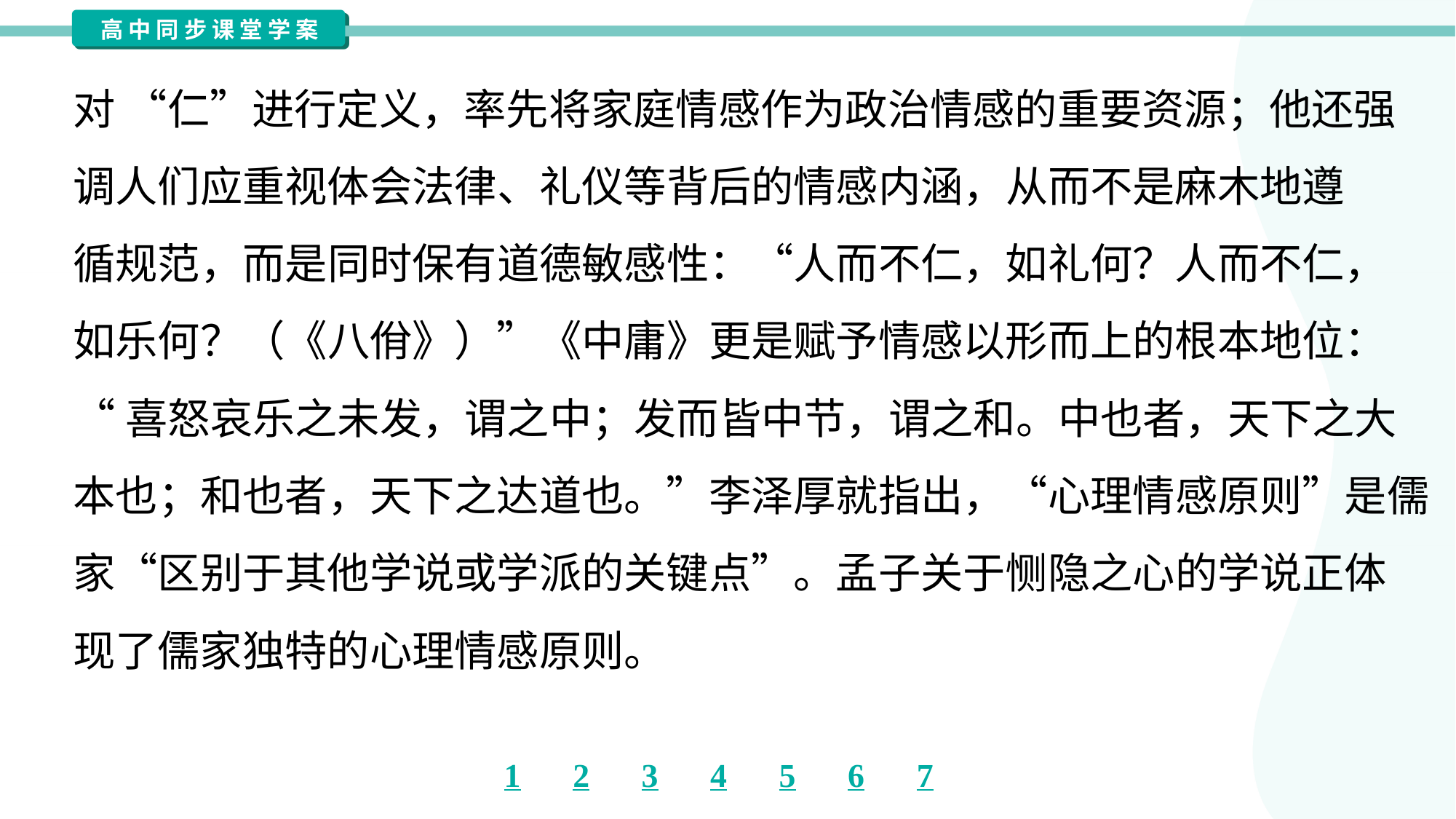

对 “仁”进行定义，率先将家庭情感作为政治情感的重要资源；他还强
调人们应重视体会法律、礼仪等背后的情感内涵，从而不是麻木地遵
循规范，而是同时保有道德敏感性：“人而不仁，如礼何？人而不仁，
如乐何？（《八佾》）”《中庸》更是赋予情感以形而上的根本地位：
“喜怒哀乐之未发，谓之中；发而皆中节，谓之和。中也者，天下之大
本也；和也者，天下之达道也。”李泽厚就指出，“心理情感原则”是儒
家“区别于其他学说或学派的关键点”。孟子关于恻隐之心的学说正体
现了儒家独特的心理情感原则。